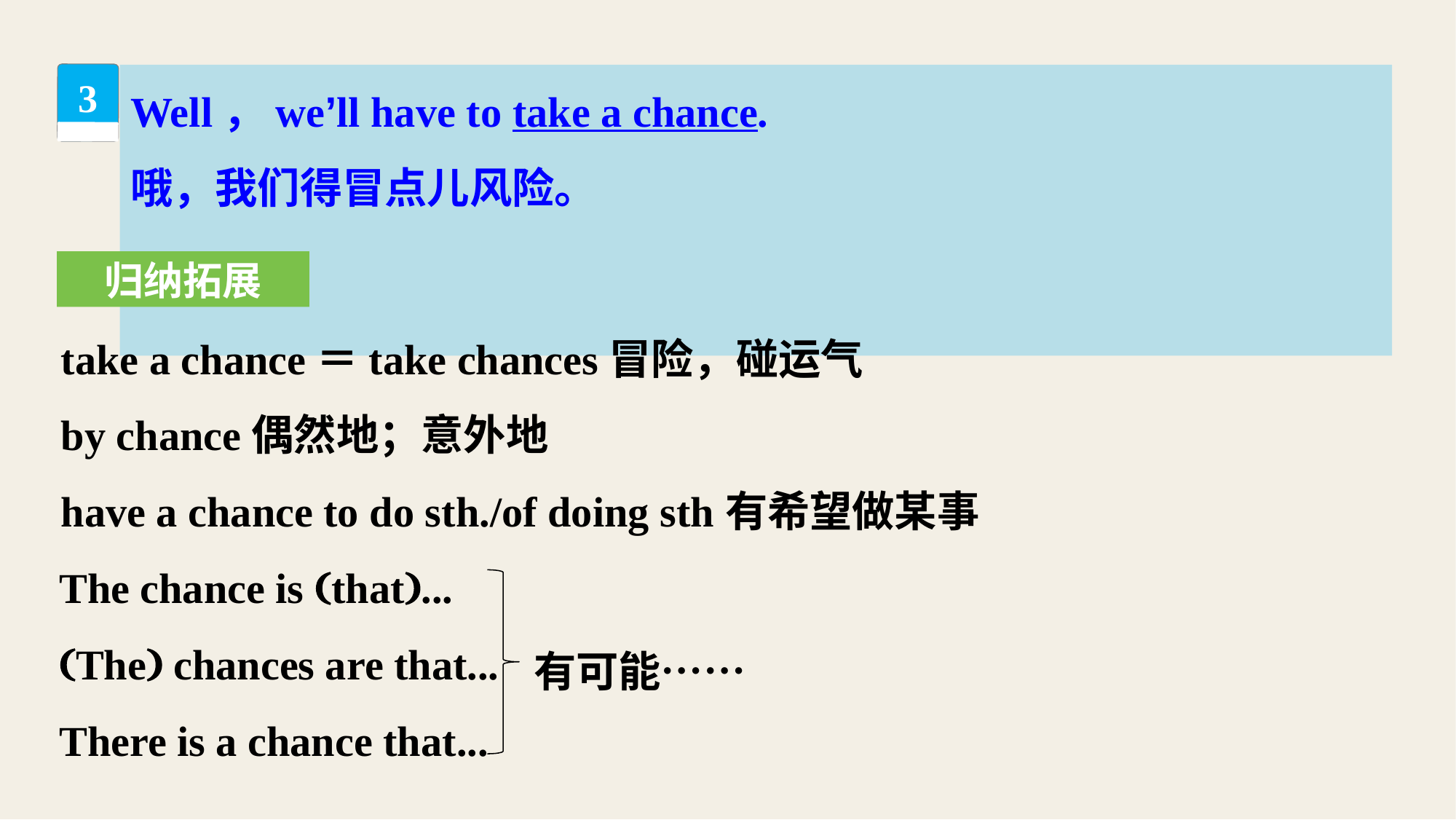

Well，we’ll have to take a chance.
哦，我们得冒点儿风险。

3

归纳拓展
take a chance＝take chances冒险，碰运气
by chance偶然地；意外地
have a chance to do sth./of doing sth有希望做某事
The chance is (that)...
(The) chances are that...
There is a chance that...

有可能……